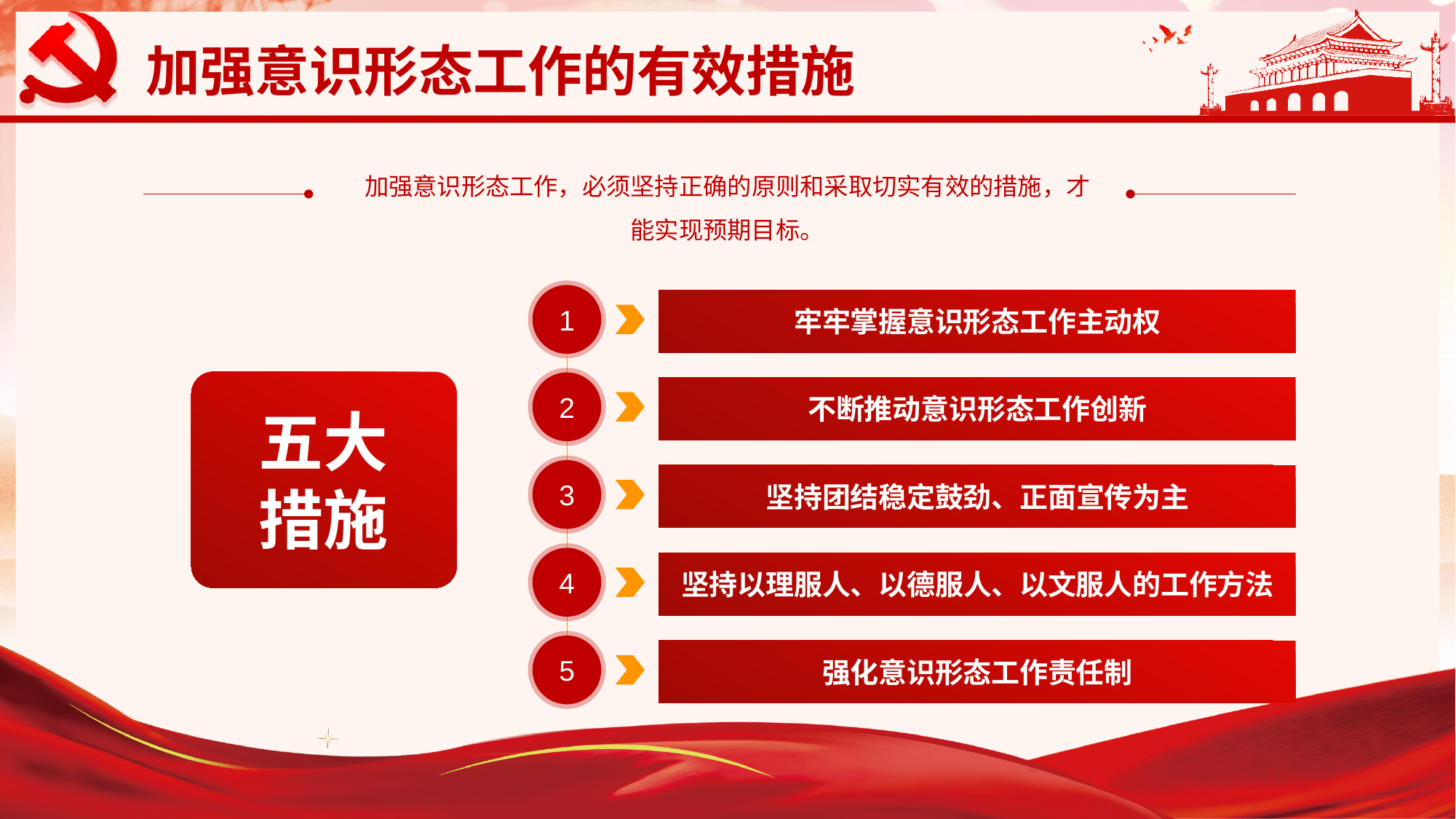

加强意识形态工作，必须坚持正确的原则和采取切实有效的措施，才能实现预期目标。
1
牢牢掌握意识形态工作主动权

2
不断推动意识形态工作创新

五大
措施
3
坚持团结稳定鼓劲、正面宣传为主

4
坚持以理服人、以德服人、以文服人的工作方法

5
强化意识形态工作责任制